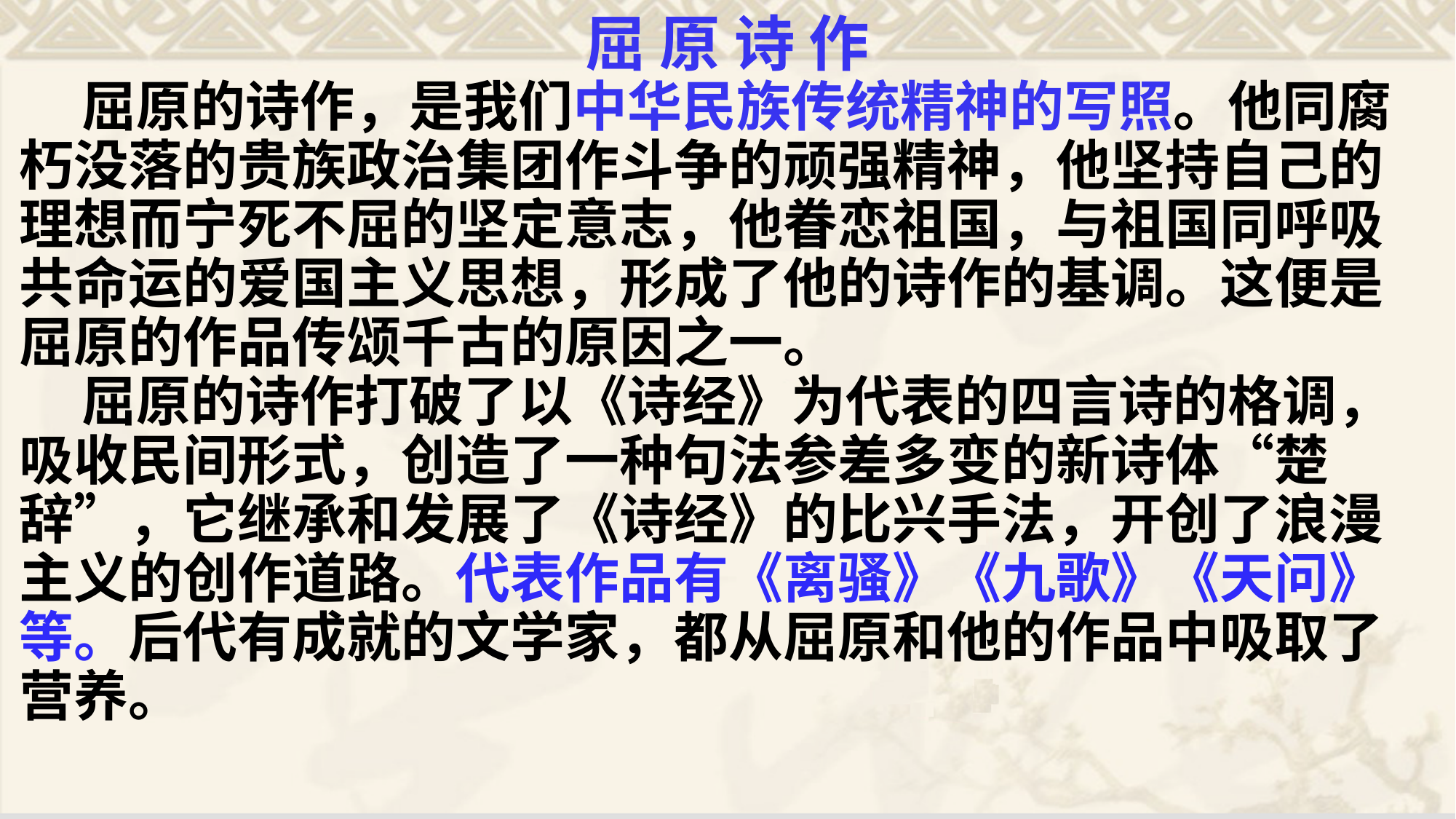

屈 原 诗 作
    屈原的诗作，是我们中华民族传统精神的写照。他同腐朽没落的贵族政治集团作斗争的顽强精神，他坚持自己的理想而宁死不屈的坚定意志，他眷恋祖国，与祖国同呼吸共命运的爱国主义思想，形成了他的诗作的基调。这便是屈原的作品传颂千古的原因之一。
    屈原的诗作打破了以《诗经》为代表的四言诗的格调，吸收民间形式，创造了一种句法参差多变的新诗体“楚辞”，它继承和发展了《诗经》的比兴手法，开创了浪漫主义的创作道路。代表作品有《离骚》《九歌》《天问》等。后代有成就的文学家，都从屈原和他的作品中吸取了营养。